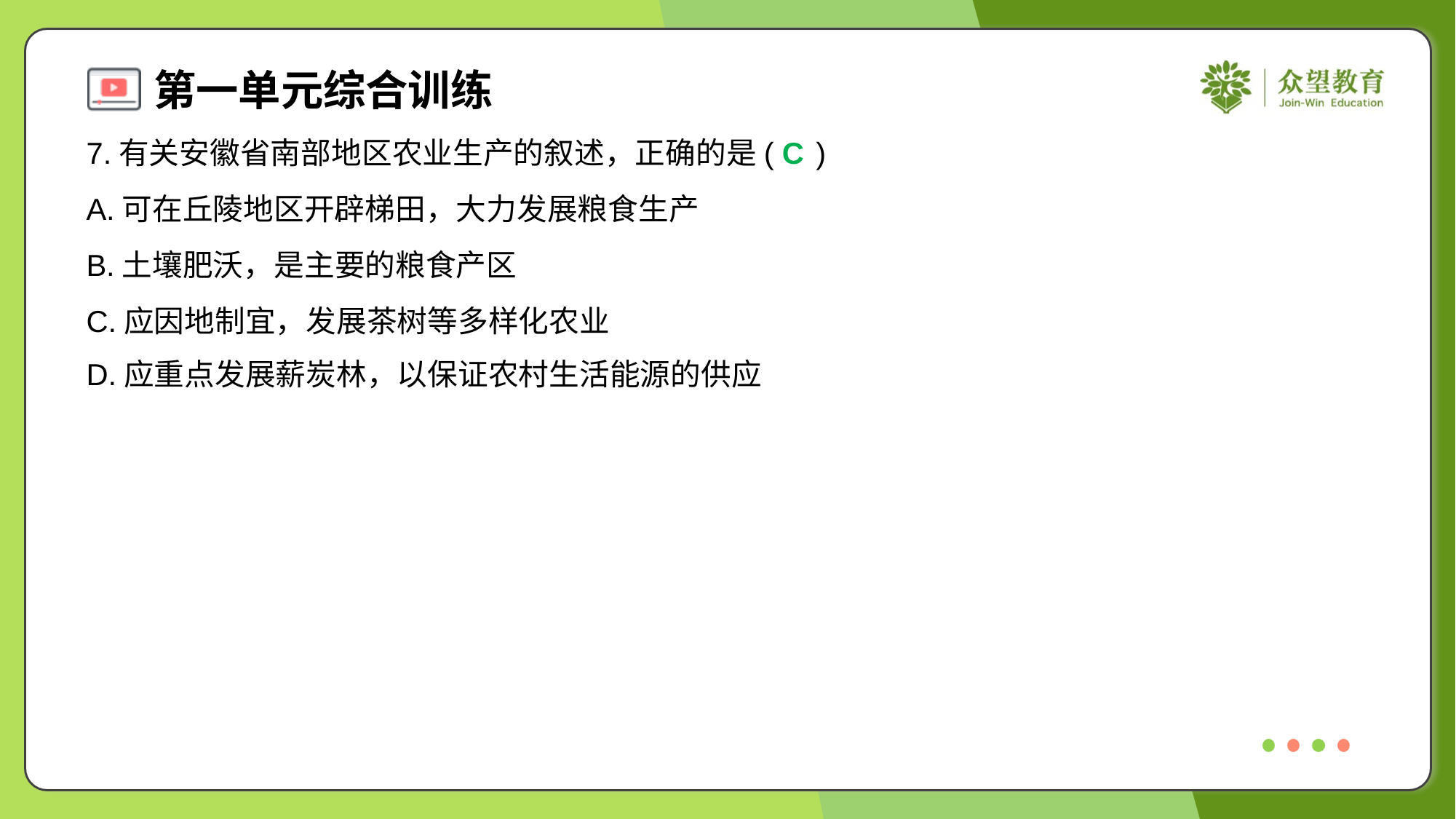

7.有关安徽省南部地区农业生产的叙述，正确的是(     )
C
A.可在丘陵地区开辟梯田，大力发展粮食生产
B.土壤肥沃，是主要的粮食产区
C.应因地制宜，发展茶树等多样化农业
D.应重点发展薪炭林，以保证农村生活能源的供应